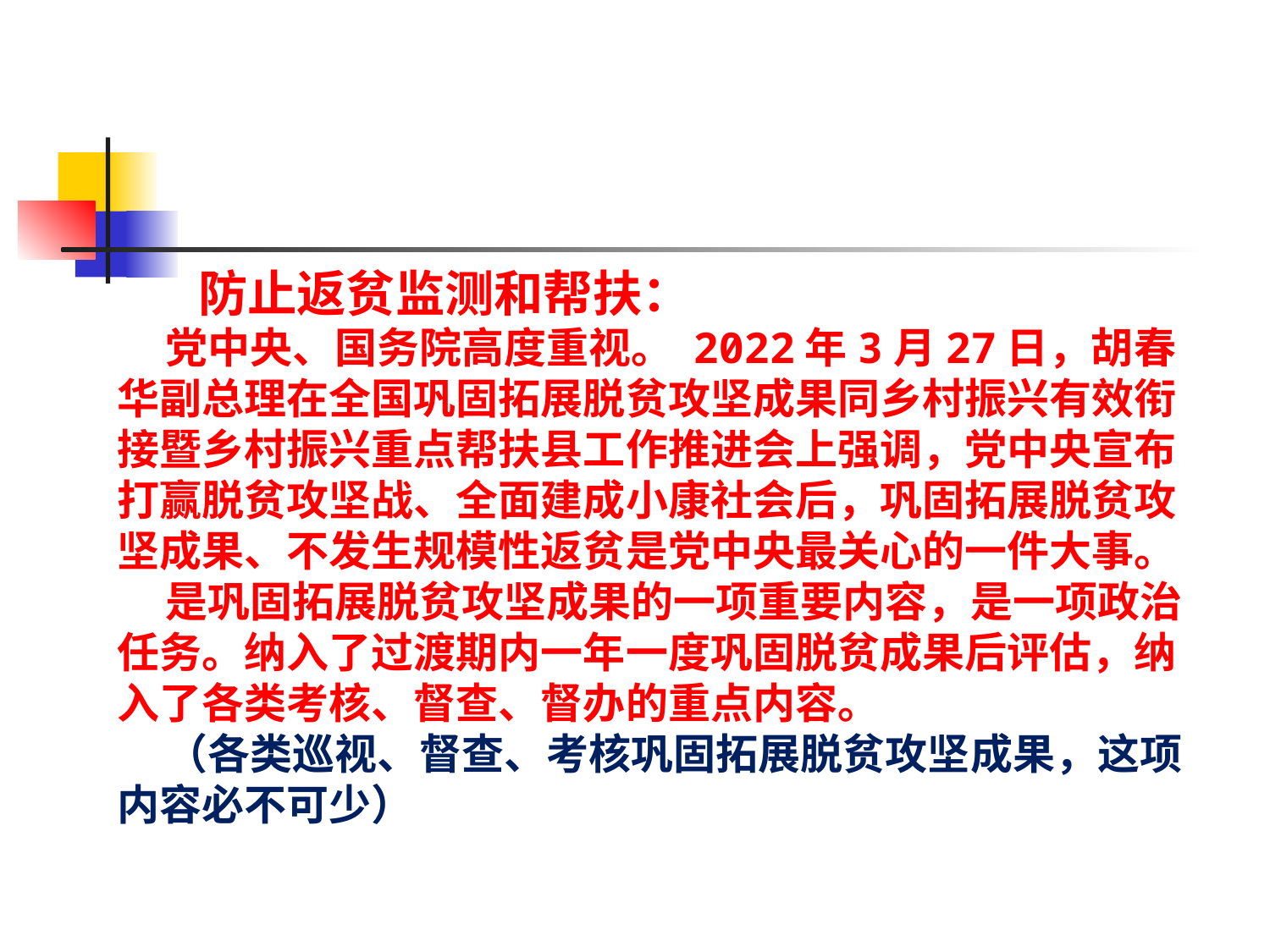

防止返贫监测和帮扶：
    党中央、国务院高度重视。 2022年3月27日，胡春华副总理在全国巩固拓展脱贫攻坚成果同乡村振兴有效衔接暨乡村振兴重点帮扶县工作推进会上强调，党中央宣布打赢脱贫攻坚战、全面建成小康社会后，巩固拓展脱贫攻坚成果、不发生规模性返贫是党中央最关心的一件大事。
    是巩固拓展脱贫攻坚成果的一项重要内容，是一项政治任务。纳入了过渡期内一年一度巩固脱贫成果后评估，纳入了各类考核、督查、督办的重点内容。
    （各类巡视、督查、考核巩固拓展脱贫攻坚成果，这项内容必不可少）